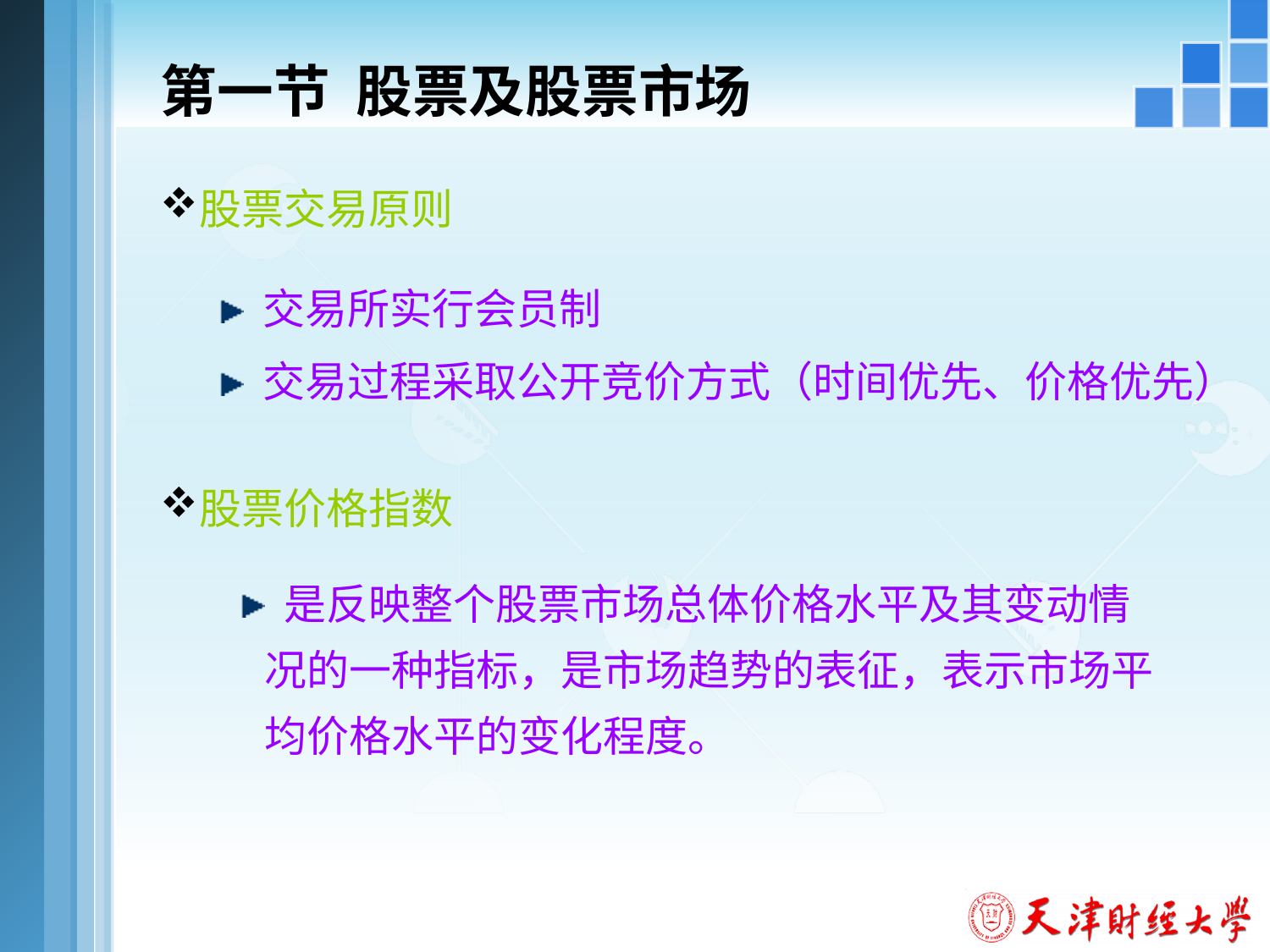

# 第一节  股票及股票市场
股票交易原则
 交易所实行会员制
 交易过程采取公开竞价方式（时间优先、价格优先）

股票价格指数
 是反映整个股票市场总体价格水平及其变动情况的一种指标，是市场趋势的表征，表示市场平均价格水平的变化程度。